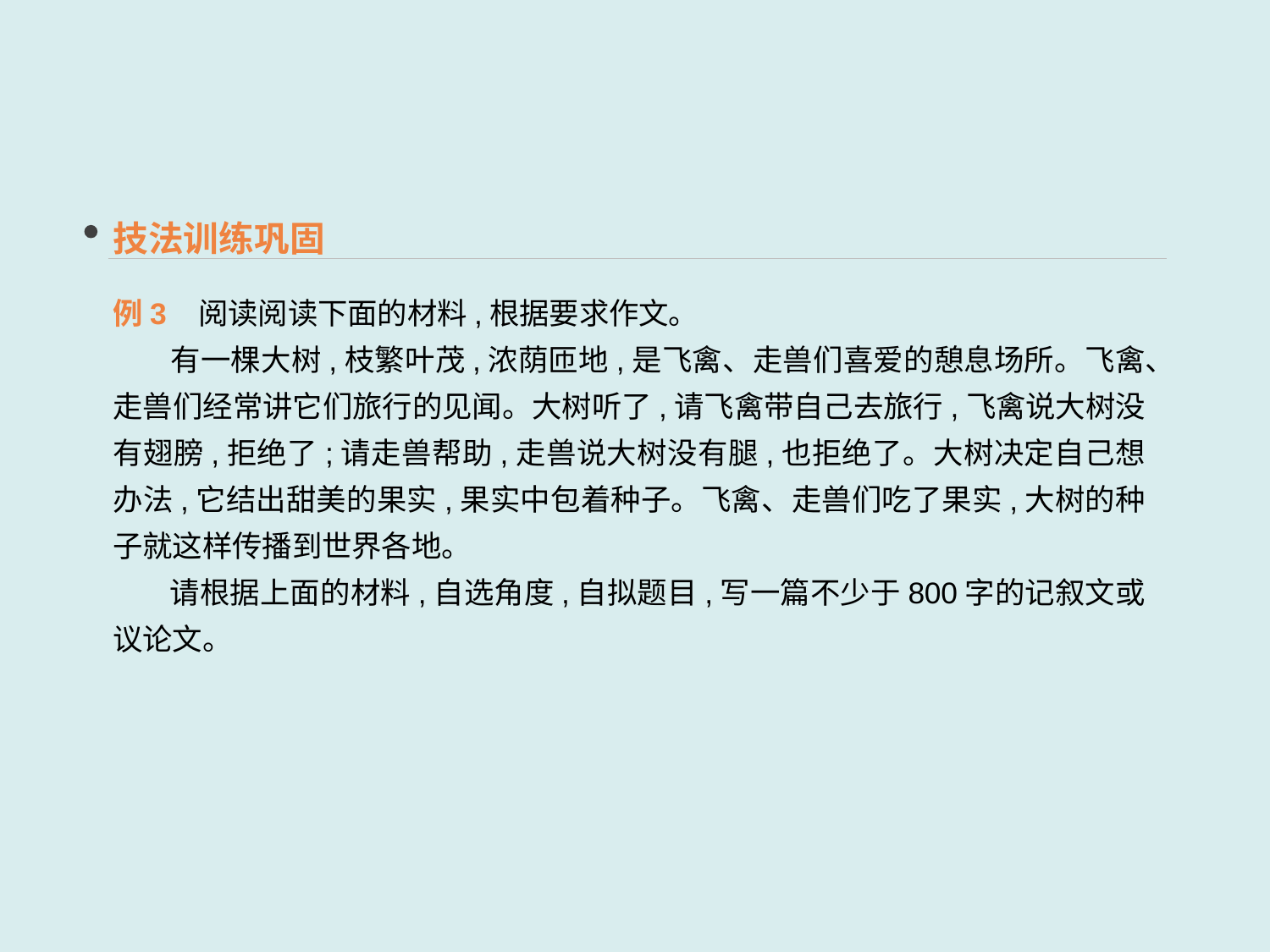

技法训练巩固

例3   阅读阅读下面的材料,根据要求作文。
       有一棵大树,枝繁叶茂,浓荫匝地,是飞禽、走兽们喜爱的憩息场所。飞禽、走兽们经常讲它们旅行的见闻。大树听了,请飞禽带自己去旅行,飞禽说大树没有翅膀,拒绝了;请走兽帮助,走兽说大树没有腿,也拒绝了。大树决定自己想办法,它结出甜美的果实,果实中包着种子。飞禽、走兽们吃了果实,大树的种子就这样传播到世界各地。
       请根据上面的材料,自选角度,自拟题目,写一篇不少于800字的记叙文或议论文。